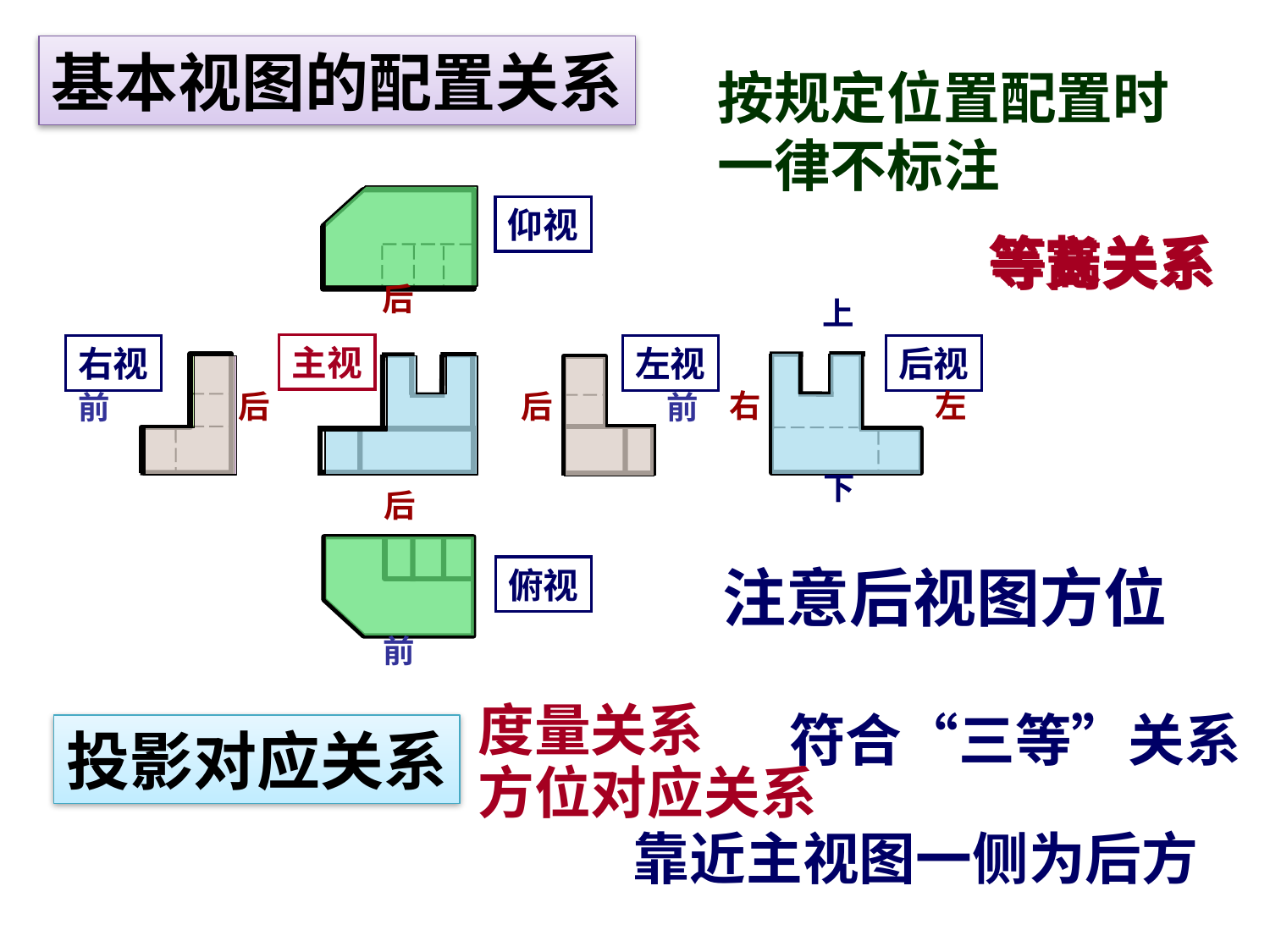

基本视图的配置关系
按规定位置配置时
一律不标注

仰视
等长关系
等宽关系
等高关系
后
上
主视
右视
左视
后视

右
左
后
后
前
前
下
后

注意后视图方位
俯视
前
度量关系
符合“三等”关系
投影对应关系
方位对应关系
靠近主视图一侧为后方